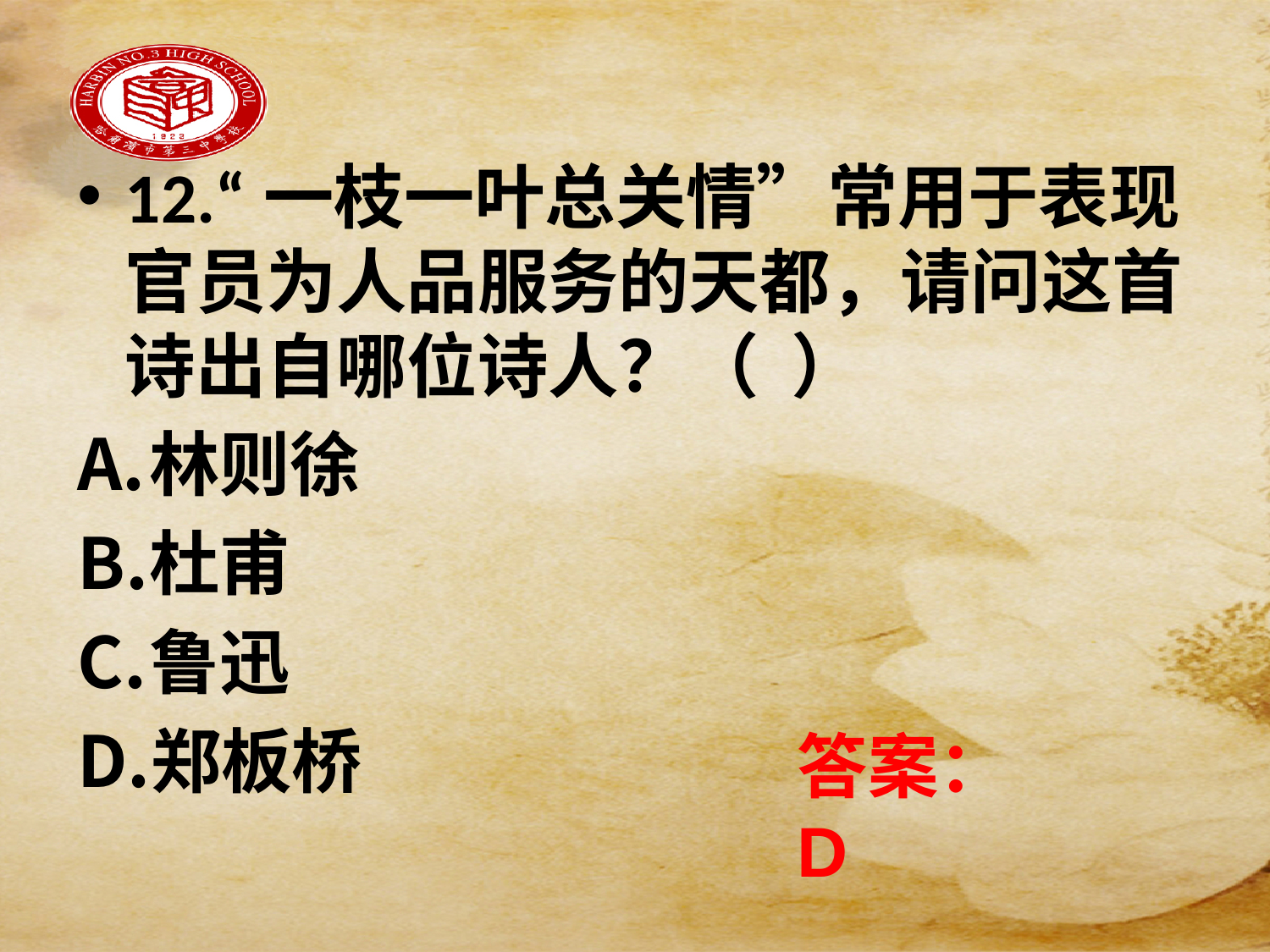

12.“一枝一叶总关情”常用于表现官员为人品服务的天都，请问这首诗出自哪位诗人？（  ）
林则徐
杜甫
鲁迅
郑板桥
答案：D